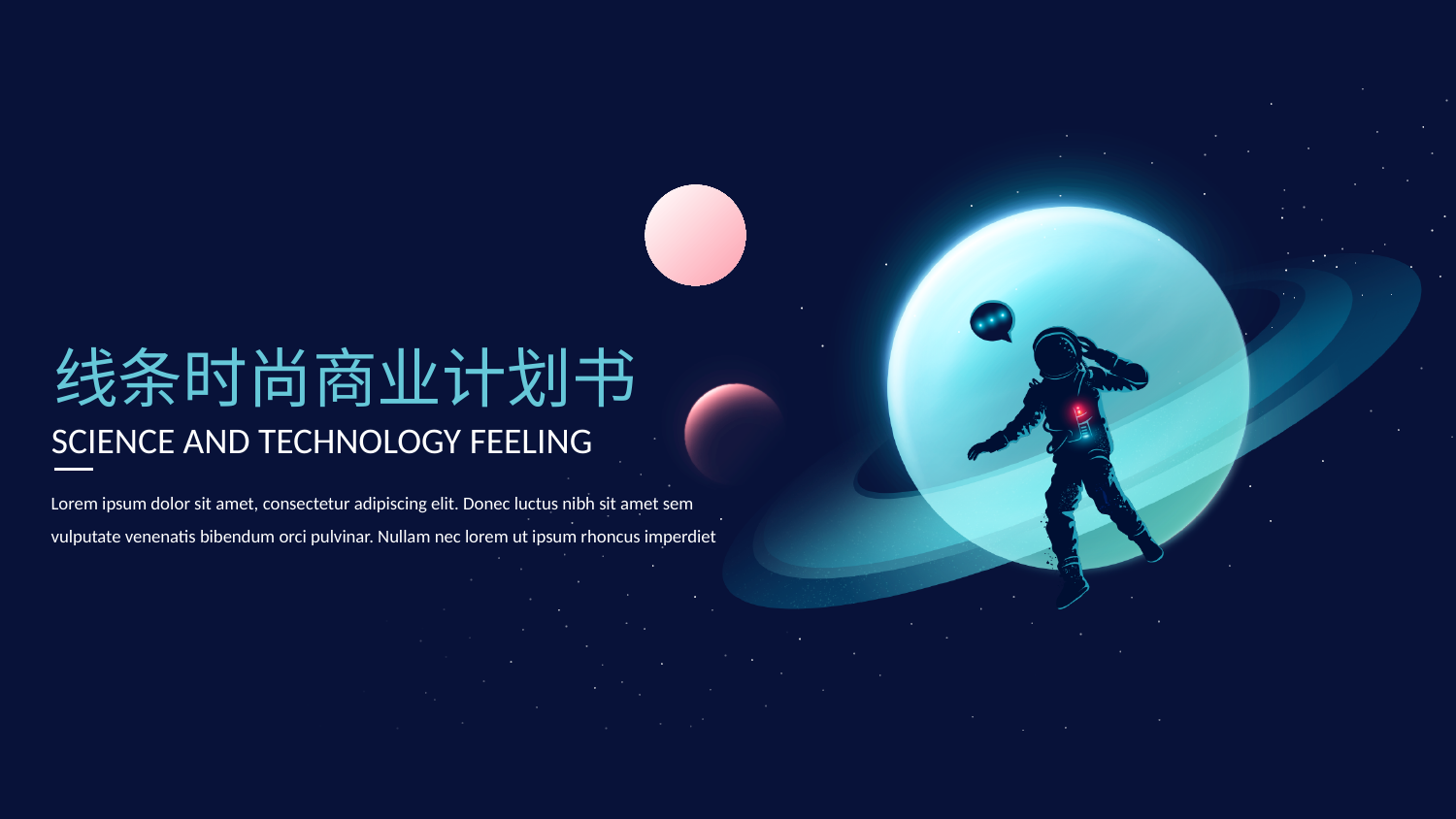

线条时尚商业计划书
SCIENCE AND TECHNOLOGY FEELING
Lorem ipsum dolor sit amet, consectetur adipiscing elit. Donec luctus nibh sit amet sem vulputate venenatis bibendum orci pulvinar. Nullam nec lorem ut ipsum rhoncus imperdiet